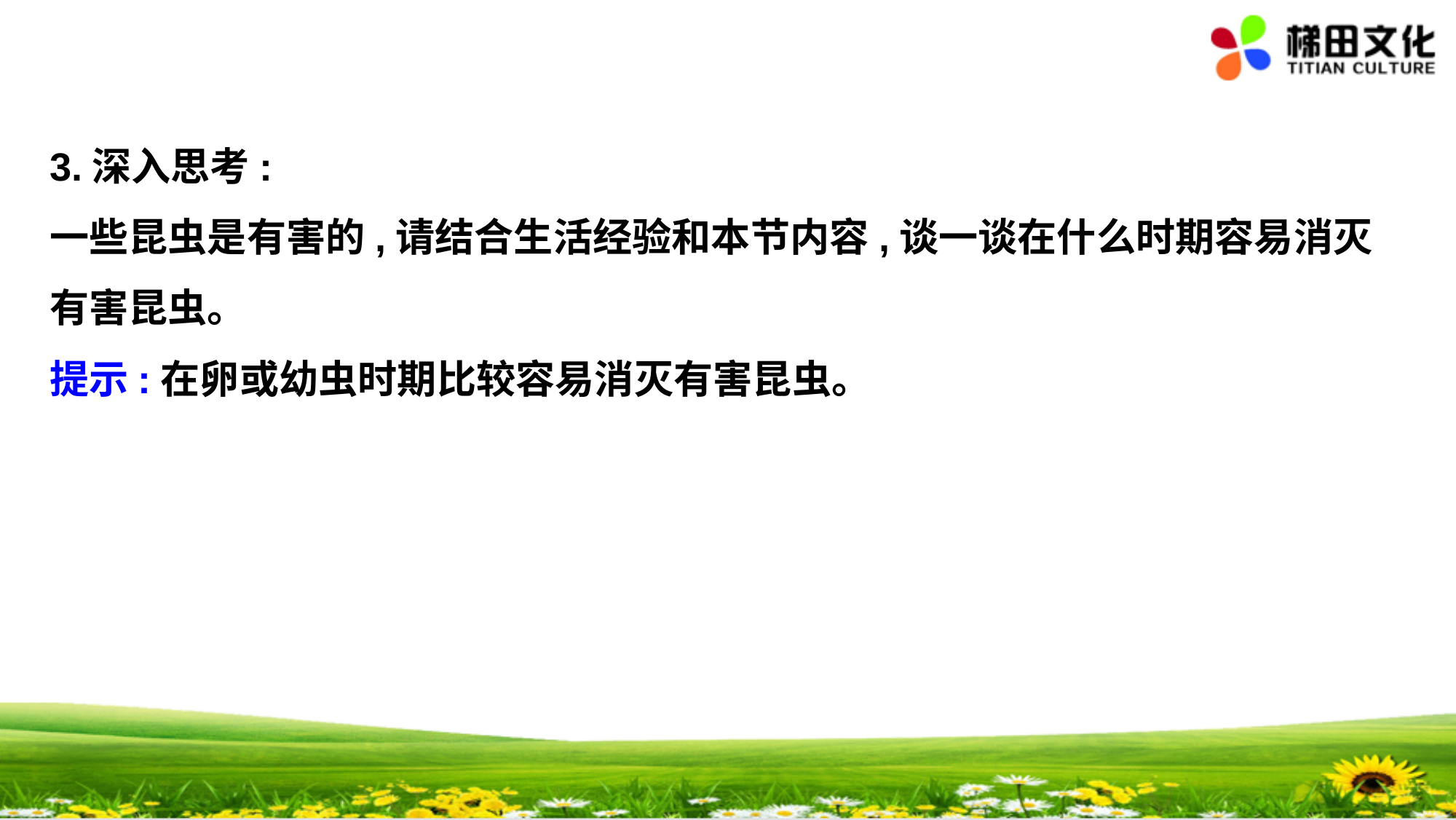

3.深入思考:
一些昆虫是有害的,请结合生活经验和本节内容,谈一谈在什么时期容易消灭有害昆虫。
提示:在卵或幼虫时期比较容易消灭有害昆虫。